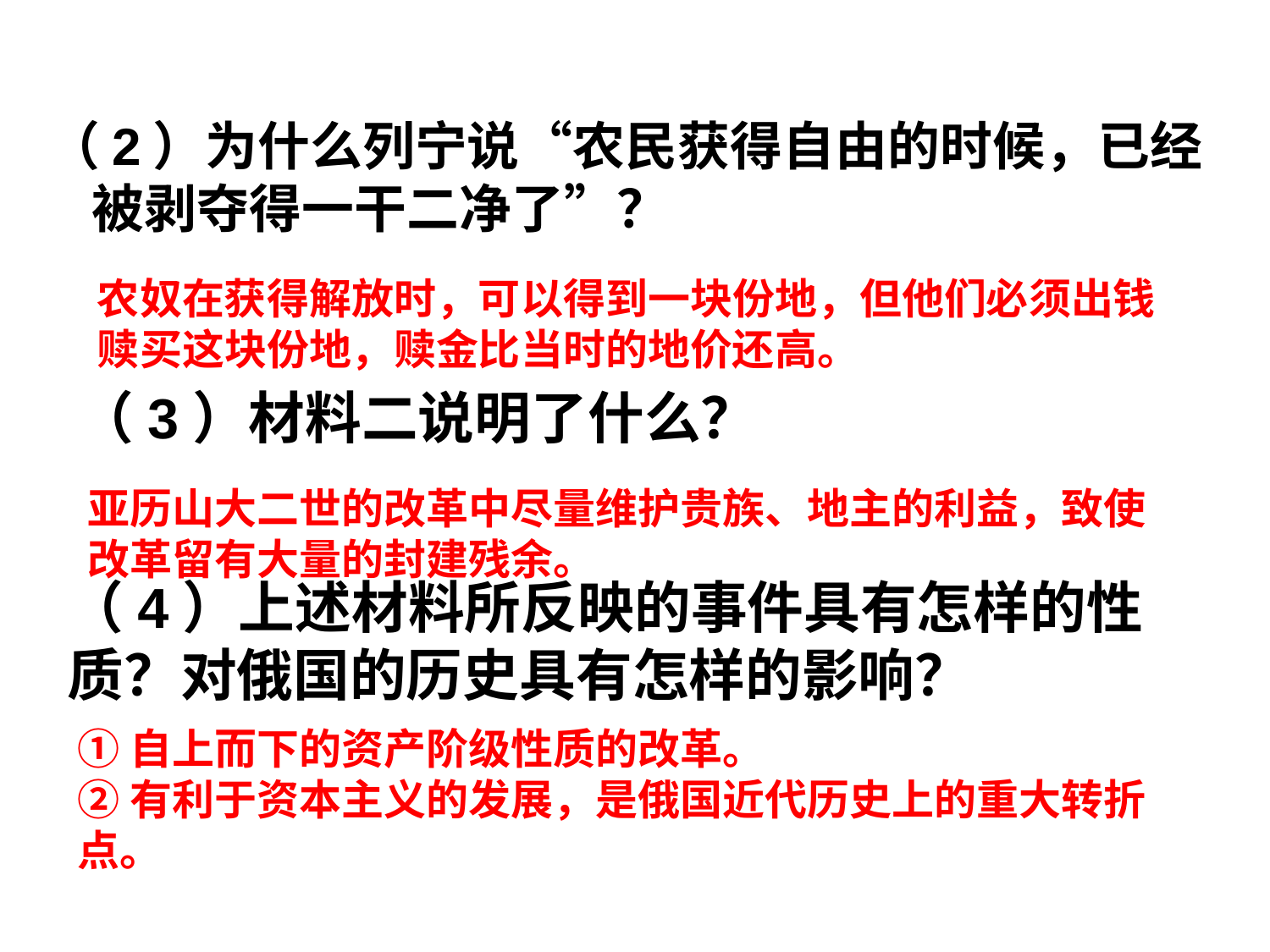

（2）为什么列宁说“农民获得自由的时候，已经被剥夺得一干二净了”？
农奴在获得解放时，可以得到一块份地，但他们必须出钱赎买这块份地，赎金比当时的地价还高。
（3）材料二说明了什么？
亚历山大二世的改革中尽量维护贵族、地主的利益，致使改革留有大量的封建残余。
（4）上述材料所反映的事件具有怎样的性质？对俄国的历史具有怎样的影响？
①自上而下的资产阶级性质的改革。
②有利于资本主义的发展，是俄国近代历史上的重大转折点。